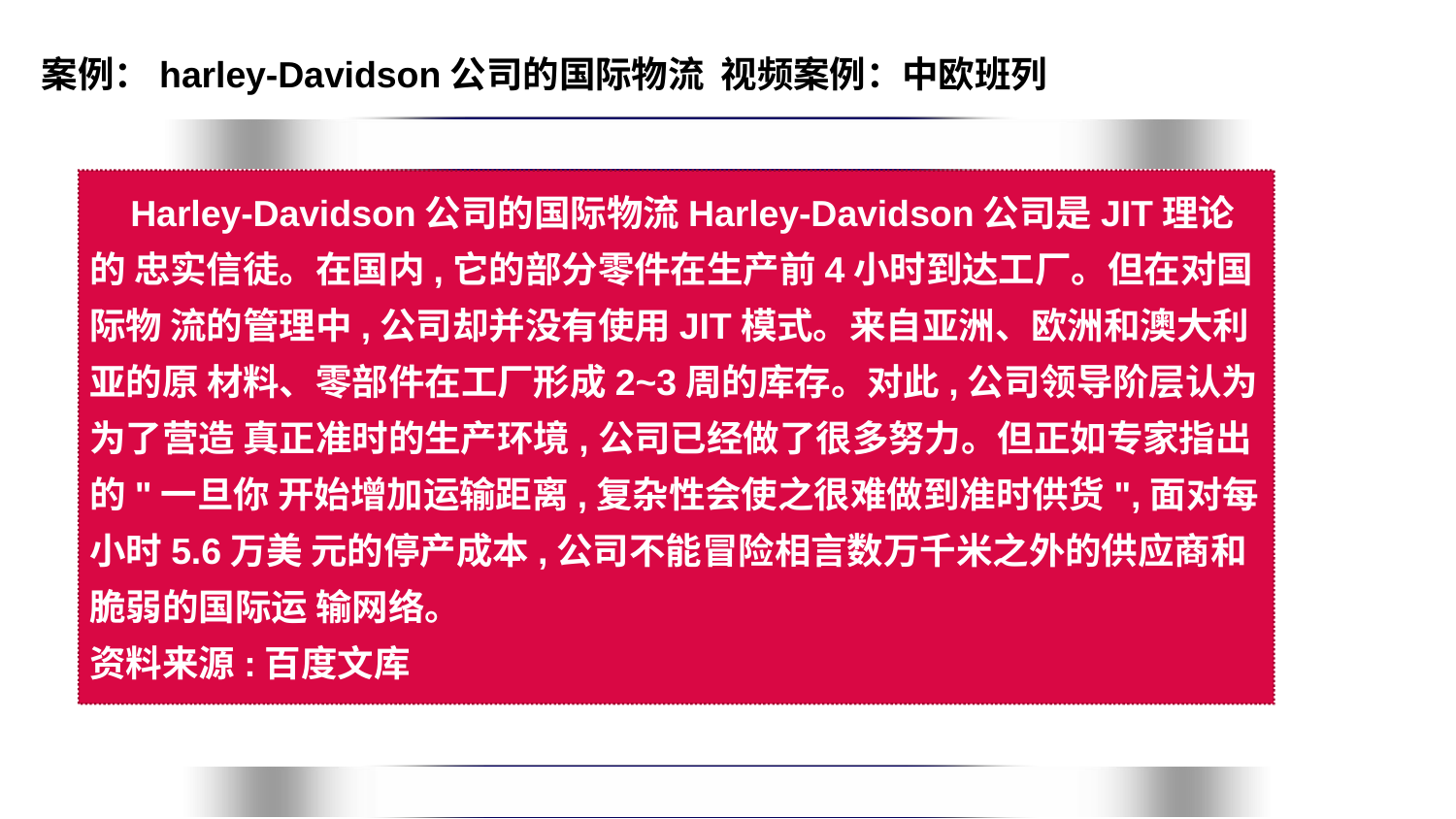

# 案例：harley-Davidson公司的国际物流  视频案例：中欧班列

    Harley-Davidson公司的国际物流Harley-Davidson公司是JIT理论的 忠实信徒。在国内,它的部分零件在生产前4小时到达工厂。但在对国际物 流的管理中,公司却并没有使用JIT模式。来自亚洲、欧洲和澳大利亚的原 材料、零部件在工厂形成2~3周的库存。对此,公司领导阶层认为为了营造 真正准时的生产环境,公司已经做了很多努力。但正如专家指出的"一旦你 开始增加运输距离,复杂性会使之很难做到准时供货",面对每小时5.6万美 元的停产成本,公司不能冒险相言数万千米之外的供应商和脆弱的国际运 输网络。
资料来源:百度文库